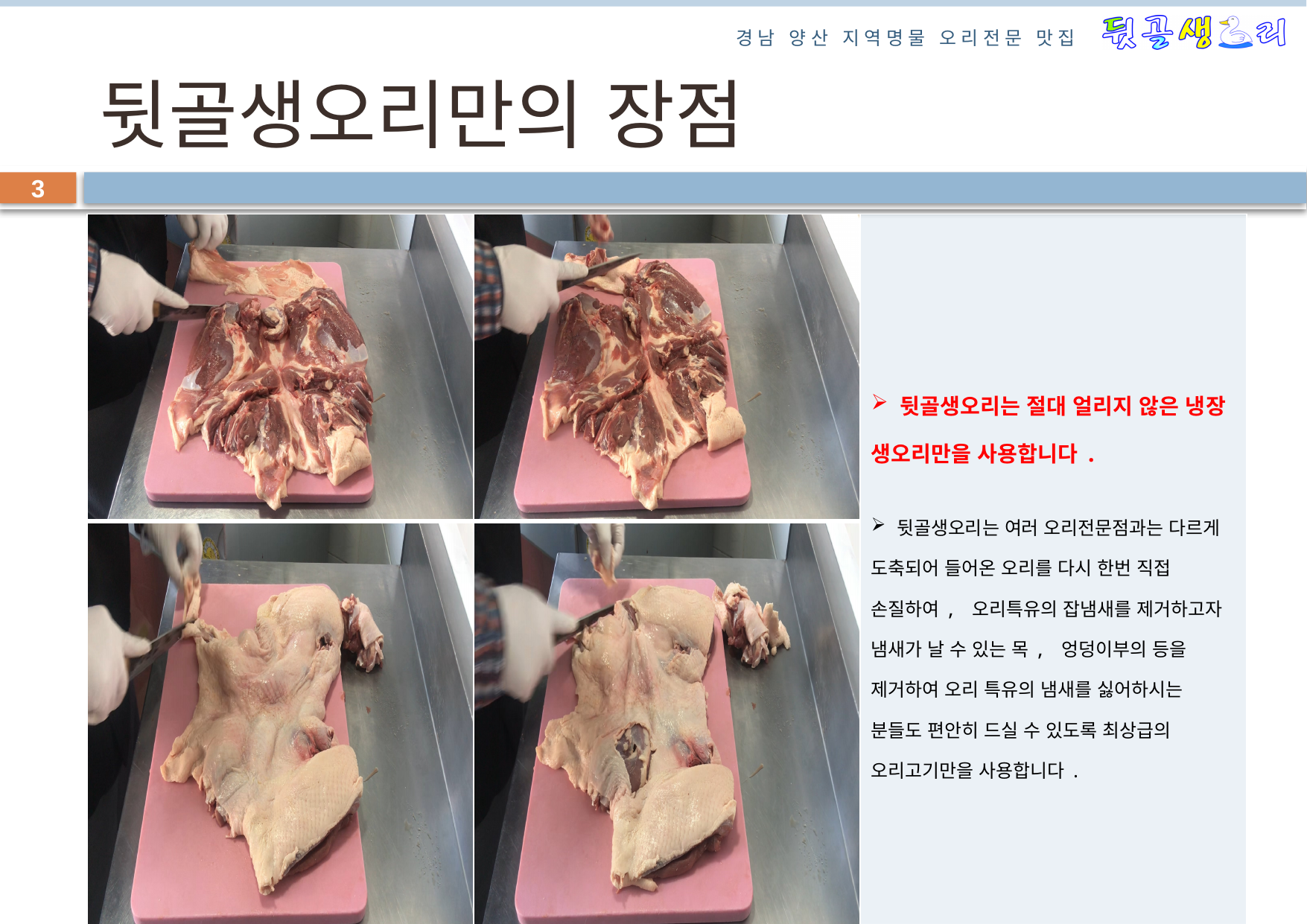

# 뒷골생오리만의 장점
3
|  |  | 뒷골생오리는 절대 얼리지 않은 냉장 생오리만을 사용합니다. 뒷골생오리는 여러 오리전문점과는 다르게 도축되어 들어온 오리를 다시 한번 직접 손질하여, 오리특유의 잡냄새를 제거하고자 냄새가 날 수 있는 목, 엉덩이부의 등을 제거하여 오리 특유의 냄새를 싫어하시는 분들도 편안히 드실 수 있도록 최상급의 오리고기만을 사용합니다. |
| --- | --- | --- |
|  |  |  |